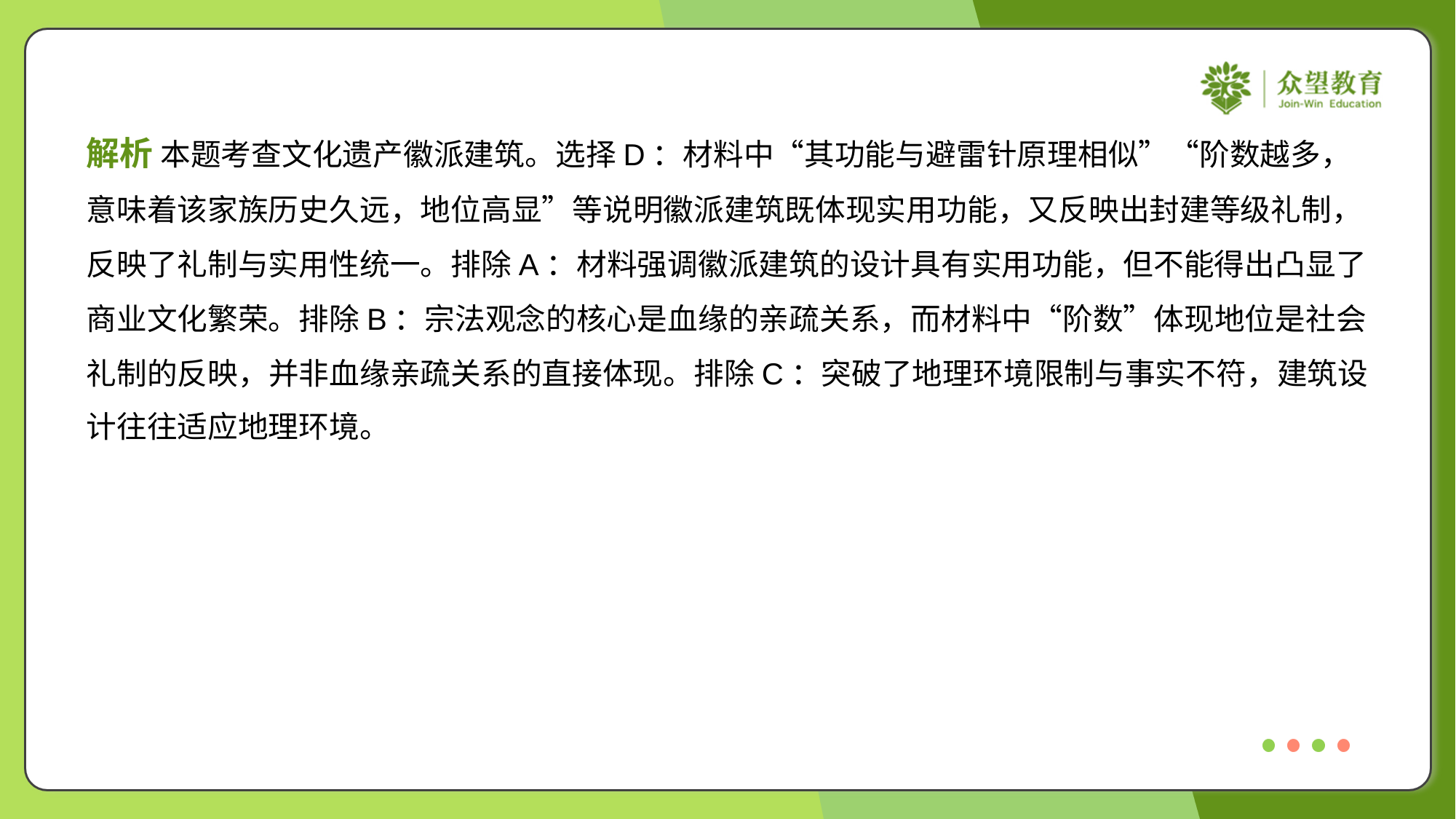

解析 本题考查文化遗产徽派建筑。选择D：材料中“其功能与避雷针原理相似”“阶数越多，
意味着该家族历史久远，地位高显”等说明徽派建筑既体现实用功能，又反映出封建等级礼制，
反映了礼制与实用性统一。排除A：材料强调徽派建筑的设计具有实用功能，但不能得出凸显了
商业文化繁荣。排除B：宗法观念的核心是血缘的亲疏关系，而材料中“阶数”体现地位是社会
礼制的反映，并非血缘亲疏关系的直接体现。排除C：突破了地理环境限制与事实不符，建筑设
计往往适应地理环境。